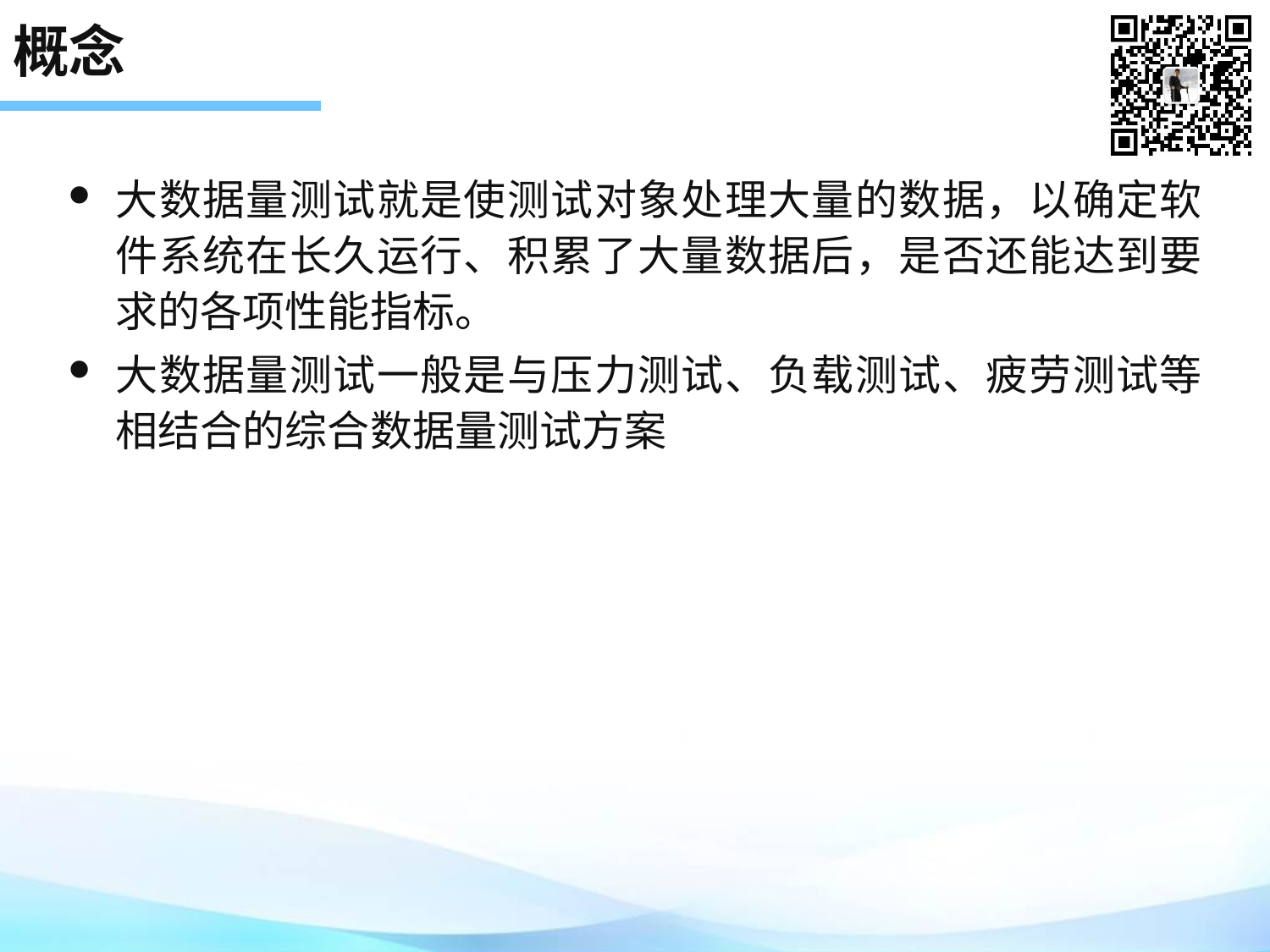

# 概念
大数据量测试就是使测试对象处理大量的数据，以确定软件系统在长久运行、积累了大量数据后，是否还能达到要求的各项性能指标。
大数据量测试一般是与压力测试、负载测试、疲劳测试等相结合的综合数据量测试方案